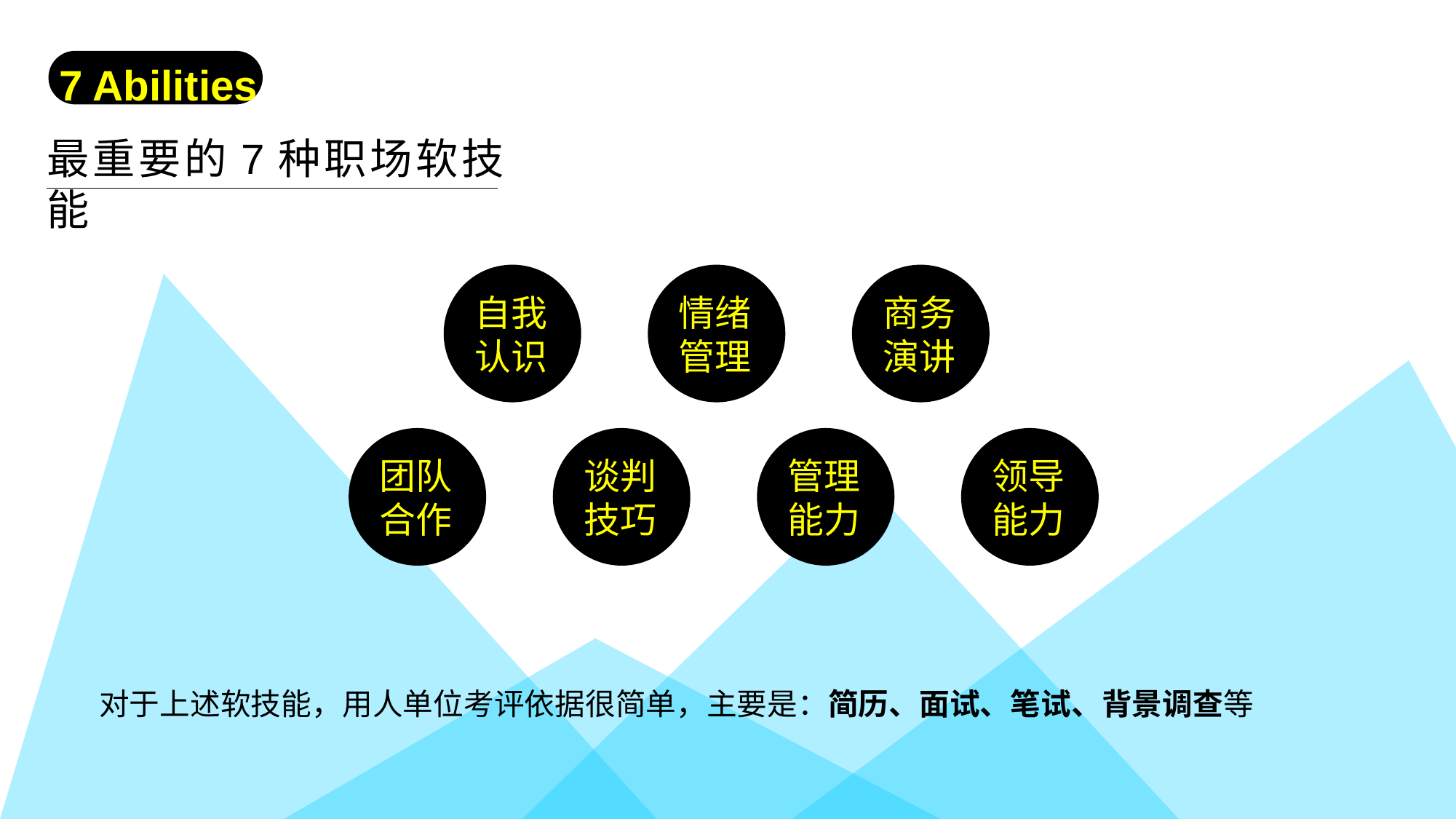

7 Abilities

最重要的7种职场软技能
自我认识
情绪管理
商务演讲
团队合作
谈判技巧
管理能力
领导能力
对于上述软技能，用人单位考评依据很简单，主要是：简历、面试、笔试、背景调查等